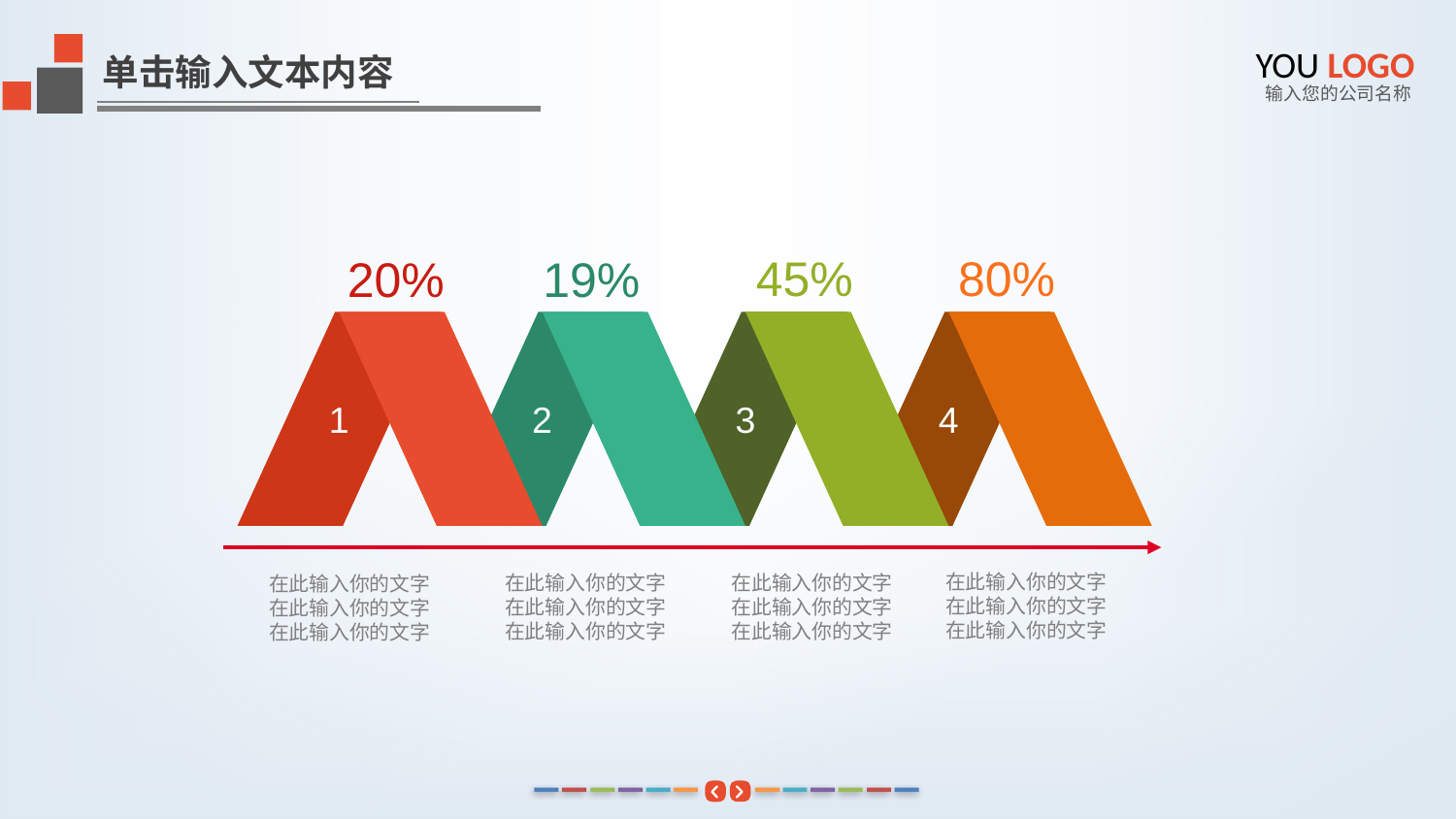

YOU LOGO
单击输入文本内容
输入您的公司名称
45%
80%
20%
19%
1

2

3

4

在此输入你的文字
在此输入你的文字
在此输入你的文字
在此输入你的文字
在此输入你的文字
在此输入你的文字
在此输入你的文字
在此输入你的文字
在此输入你的文字
在此输入你的文字
在此输入你的文字
在此输入你的文字